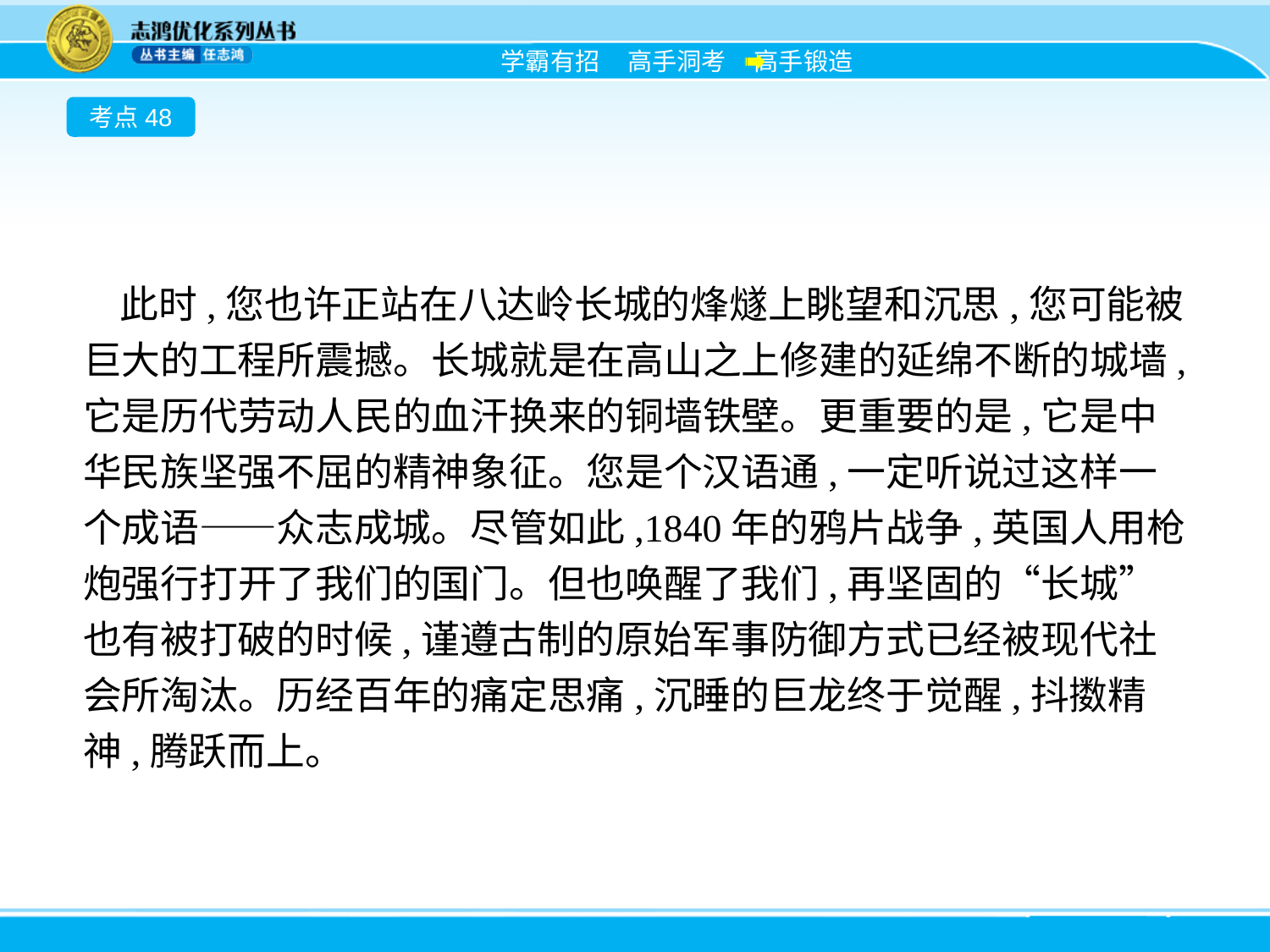

考点48
此时,您也许正站在八达岭长城的烽燧上眺望和沉思,您可能被巨大的工程所震撼。长城就是在高山之上修建的延绵不断的城墙,它是历代劳动人民的血汗换来的铜墙铁壁。更重要的是,它是中华民族坚强不屈的精神象征。您是个汉语通,一定听说过这样一个成语——众志成城。尽管如此,1840年的鸦片战争,英国人用枪炮强行打开了我们的国门。但也唤醒了我们,再坚固的“长城”也有被打破的时候,谨遵古制的原始军事防御方式已经被现代社会所淘汰。历经百年的痛定思痛,沉睡的巨龙终于觉醒,抖擞精神,腾跃而上。